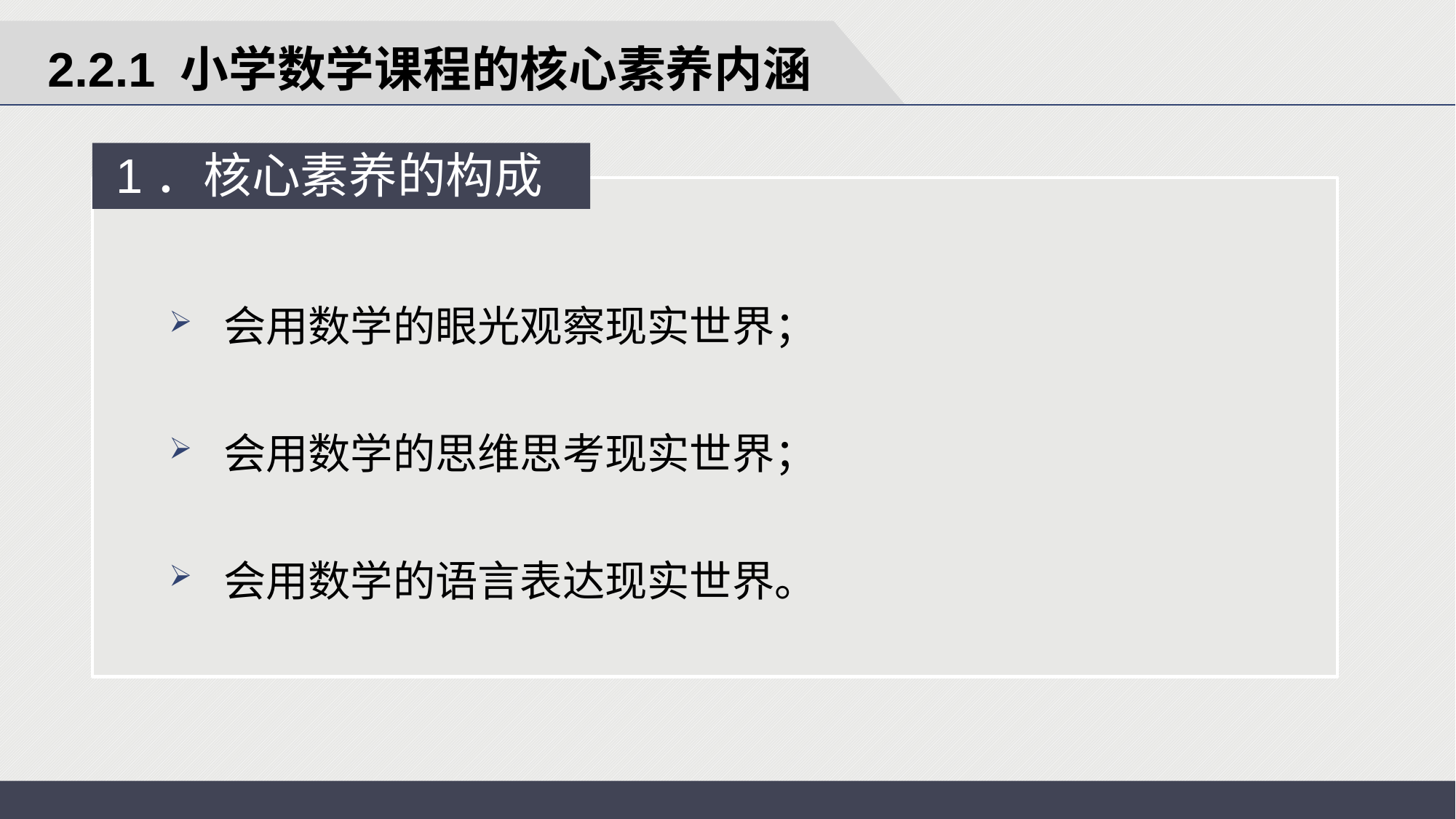

2.2.1 小学数学课程的核心素养内涵
1．核心素养的构成

会用数学的眼光观察现实世界；
会用数学的思维思考现实世界；
会用数学的语言表达现实世界。